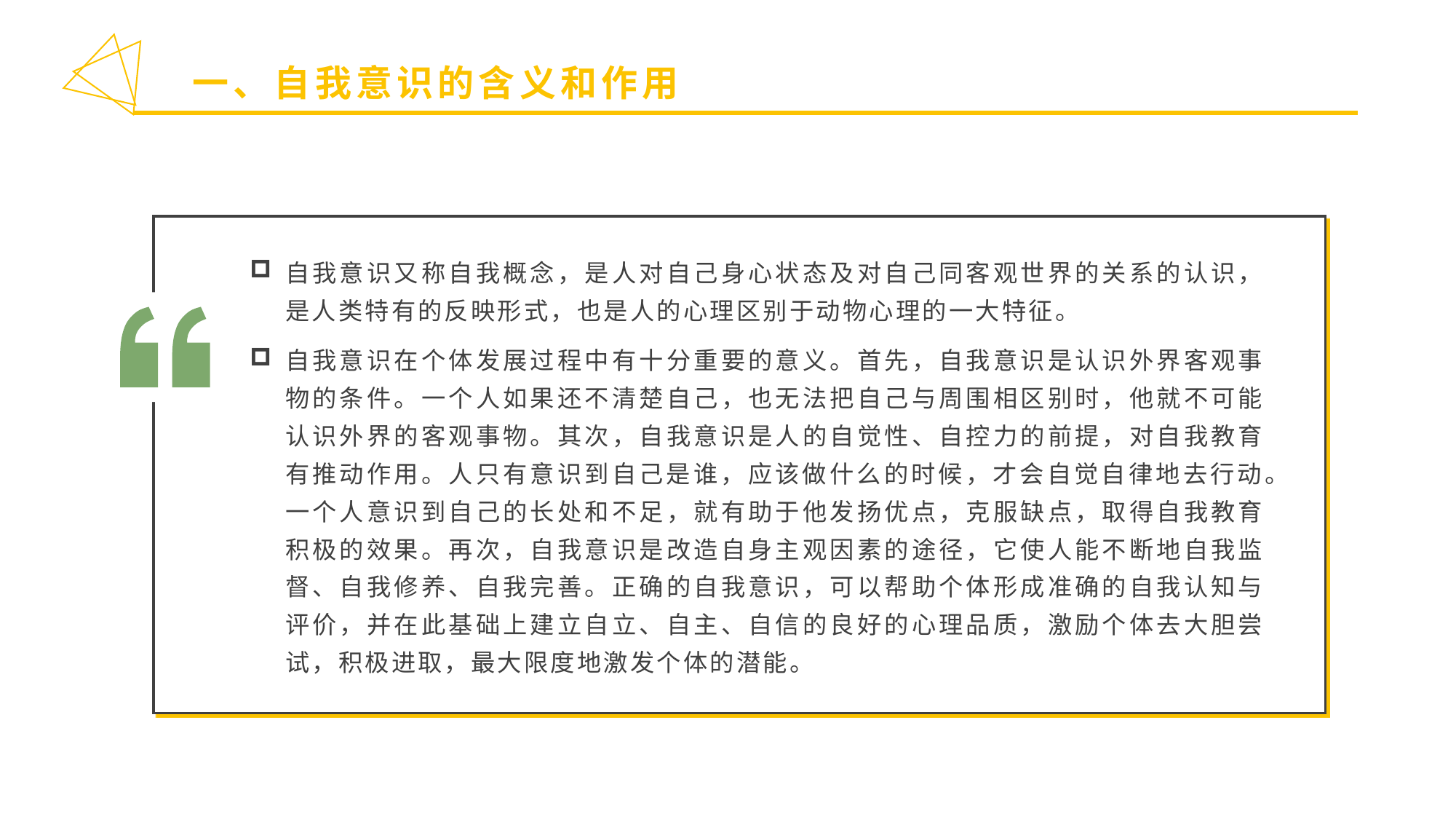

一、自我意识的含义和作用

自我意识又称自我概念，是人对自己身心状态及对自己同客观世界的关系的认识，是人类特有的反映形式，也是人的心理区别于动物心理的一大特征。
自我意识在个体发展过程中有十分重要的意义。首先，自我意识是认识外界客观事物的条件。一个人如果还不清楚自己，也无法把自己与周围相区别时，他就不可能认识外界的客观事物。其次，自我意识是人的自觉性、自控力的前提，对自我教育有推动作用。人只有意识到自己是谁，应该做什么的时候，才会自觉自律地去行动。一个人意识到自己的长处和不足，就有助于他发扬优点，克服缺点，取得自我教育积极的效果。再次，自我意识是改造自身主观因素的途径，它使人能不断地自我监督、自我修养、自我完善。正确的自我意识，可以帮助个体形成准确的自我认知与评价，并在此基础上建立自立、自主、自信的良好的心理品质，激励个体去大胆尝试，积极进取，最大限度地激发个体的潜能。